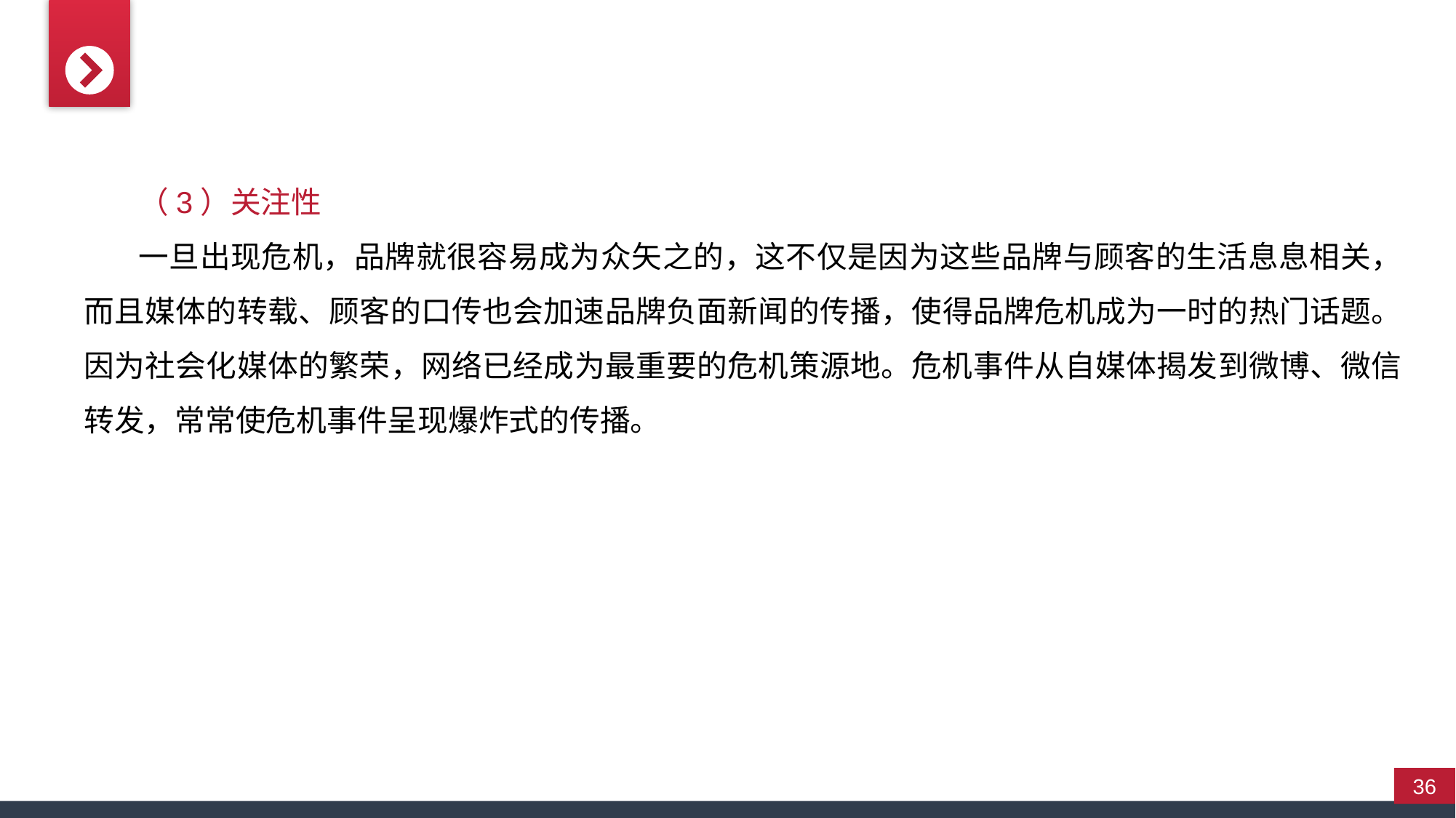

（3）关注性
一旦出现危机，品牌就很容易成为众矢之的，这不仅是因为这些品牌与顾客的生活息息相关，而且媒体的转载、顾客的口传也会加速品牌负面新闻的传播，使得品牌危机成为一时的热门话题。因为社会化媒体的繁荣，网络已经成为最重要的危机策源地。危机事件从自媒体揭发到微博、微信转发，常常使危机事件呈现爆炸式的传播。